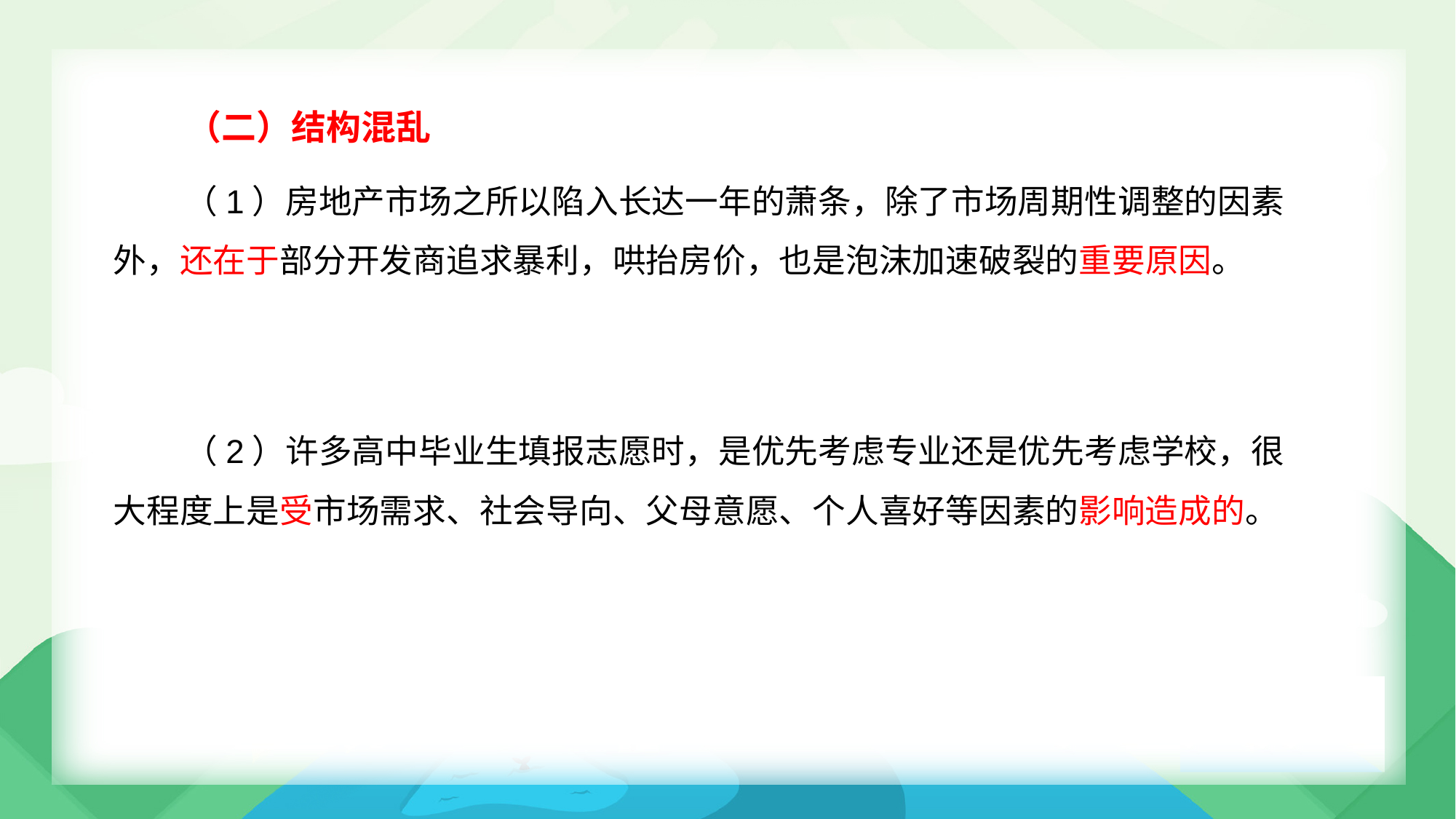

（二）结构混乱
	（1）房地产市场之所以陷入长达一年的萧条，除了市场周期性调整的因素

外，还在于部分开发商追求暴利，哄抬房价，也是泡沫加速破裂的重要原因。

	（2）许多高中毕业生填报志愿时，是优先考虑专业还是优先考虑学校，很

大程度上是受市场需求、社会导向、父母意愿、个人喜好等因素的影响造成的。